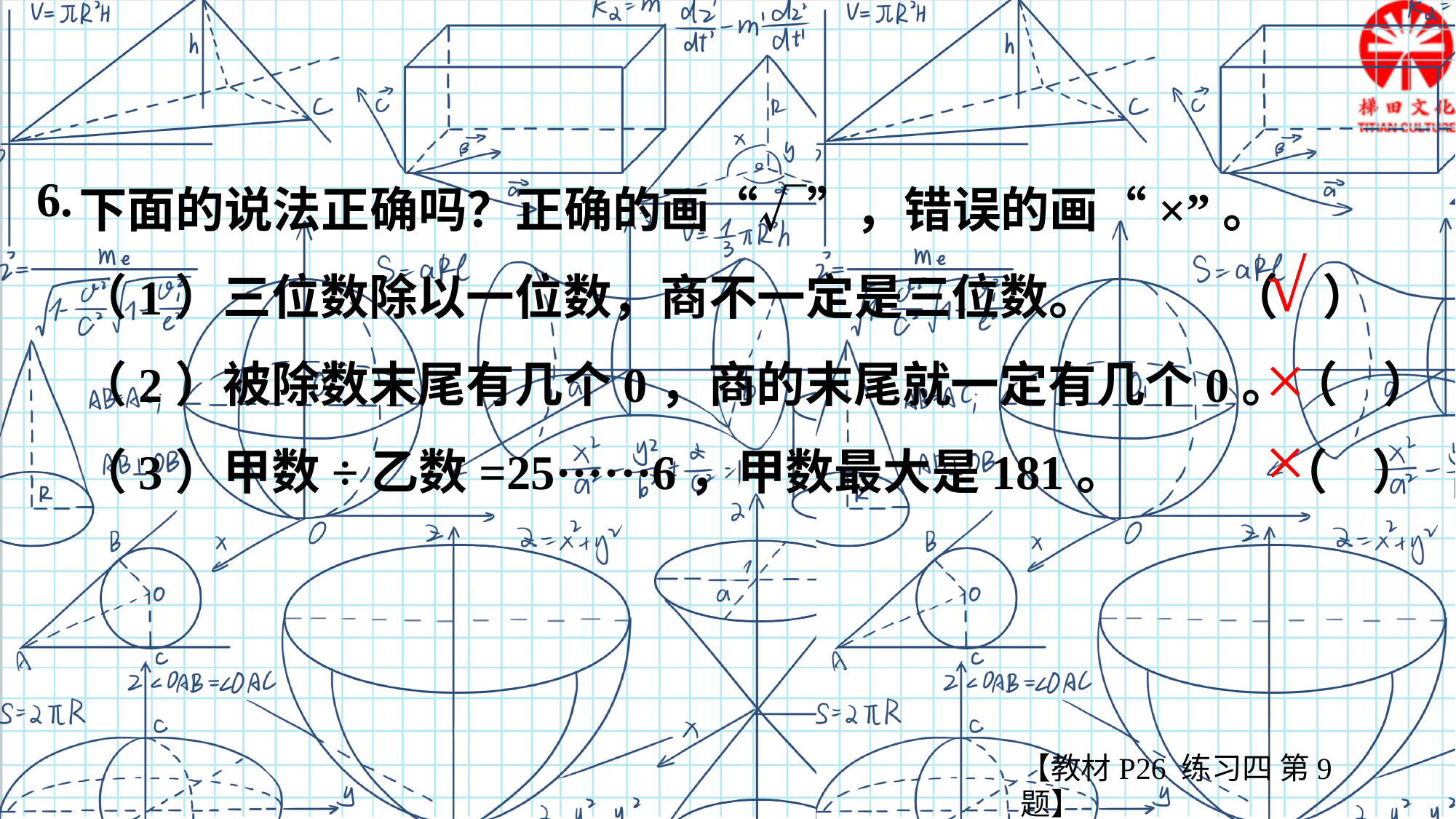

下面的说法正确吗？正确的画“√”，错误的画“×”。
（1）三位数除以一位数，商不一定是三位数。            （    ）
（2）被除数末尾有几个0，商的末尾就一定有几个0。（    ）
（3）甲数÷乙数=25······6，甲数最大是181。              （    ）

6.
√
×
×
【教材P26 练习四 第9题】